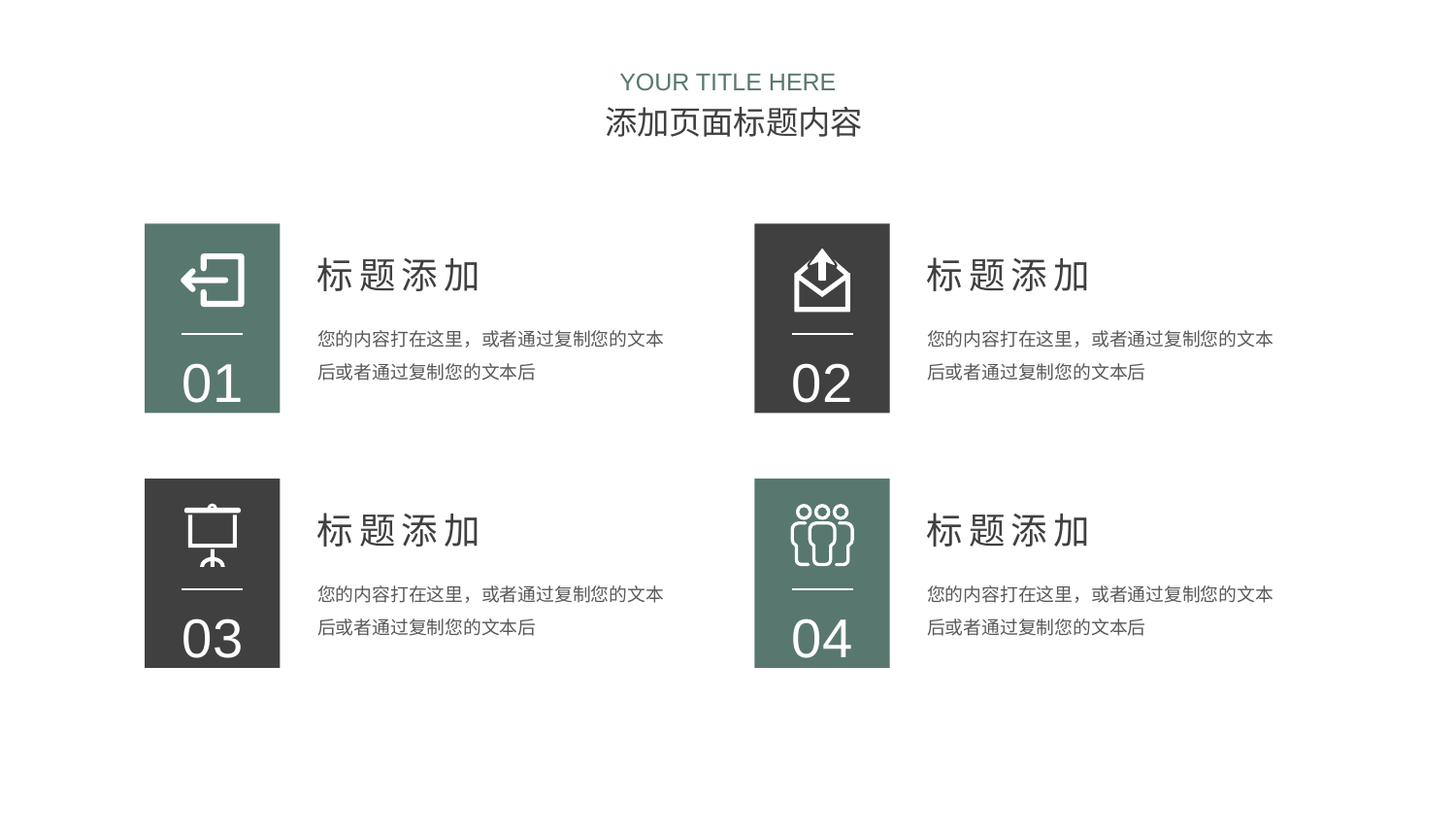

YOUR TITLE HERE
添加页面标题内容

01

02
标题添加
您的内容打在这里，或者通过复制您的文本后或者通过复制您的文本后
标题添加
您的内容打在这里，或者通过复制您的文本后或者通过复制您的文本后

03

04
标题添加
您的内容打在这里，或者通过复制您的文本后或者通过复制您的文本后
标题添加
您的内容打在这里，或者通过复制您的文本后或者通过复制您的文本后